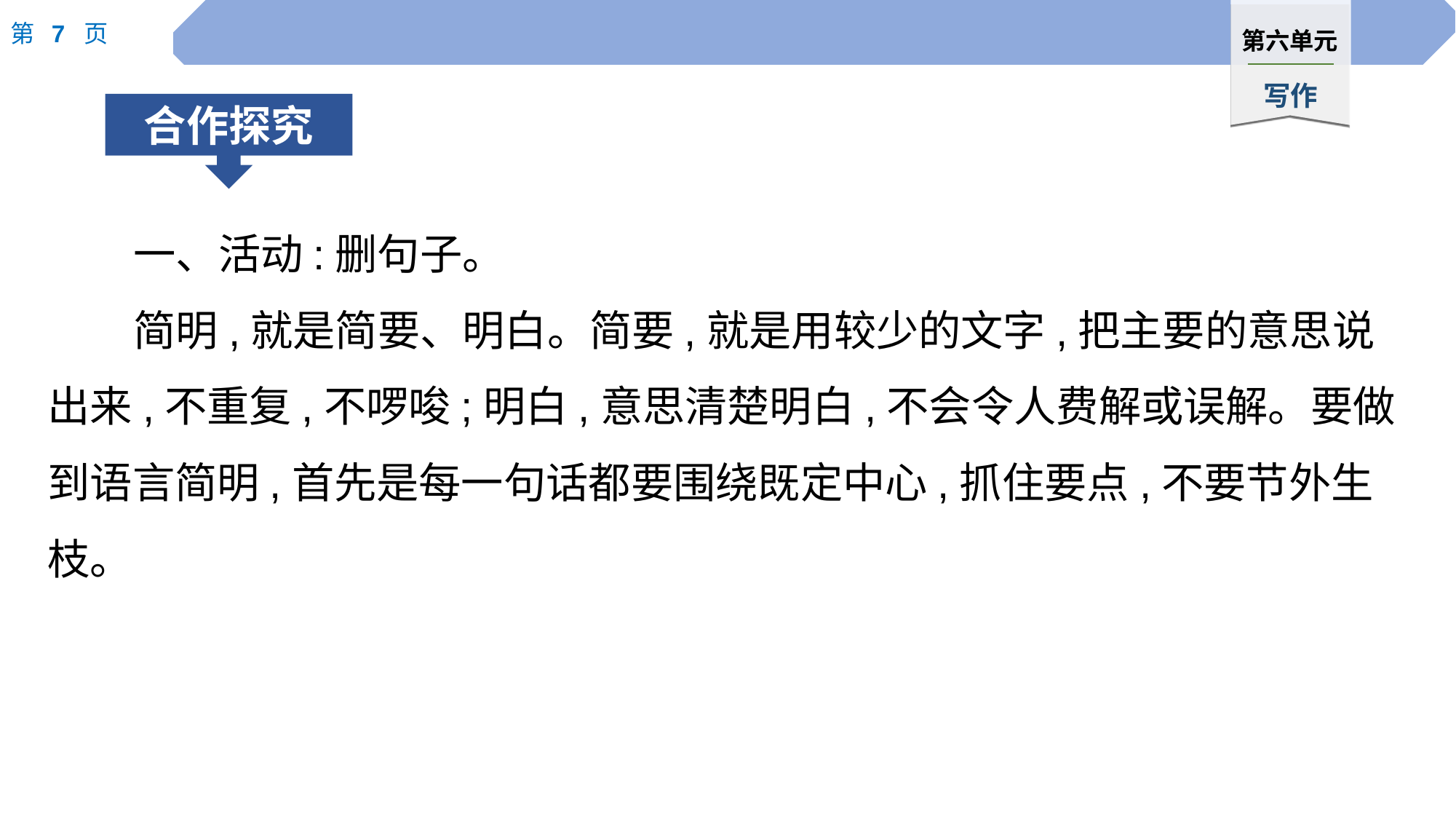

一、活动:删句子。
简明,就是简要、明白。简要,就是用较少的文字,把主要的意思说出来,不重复,不啰唆;明白,意思清楚明白,不会令人费解或误解。要做到语言简明,首先是每一句话都要围绕既定中心,抓住要点,不要节外生枝。